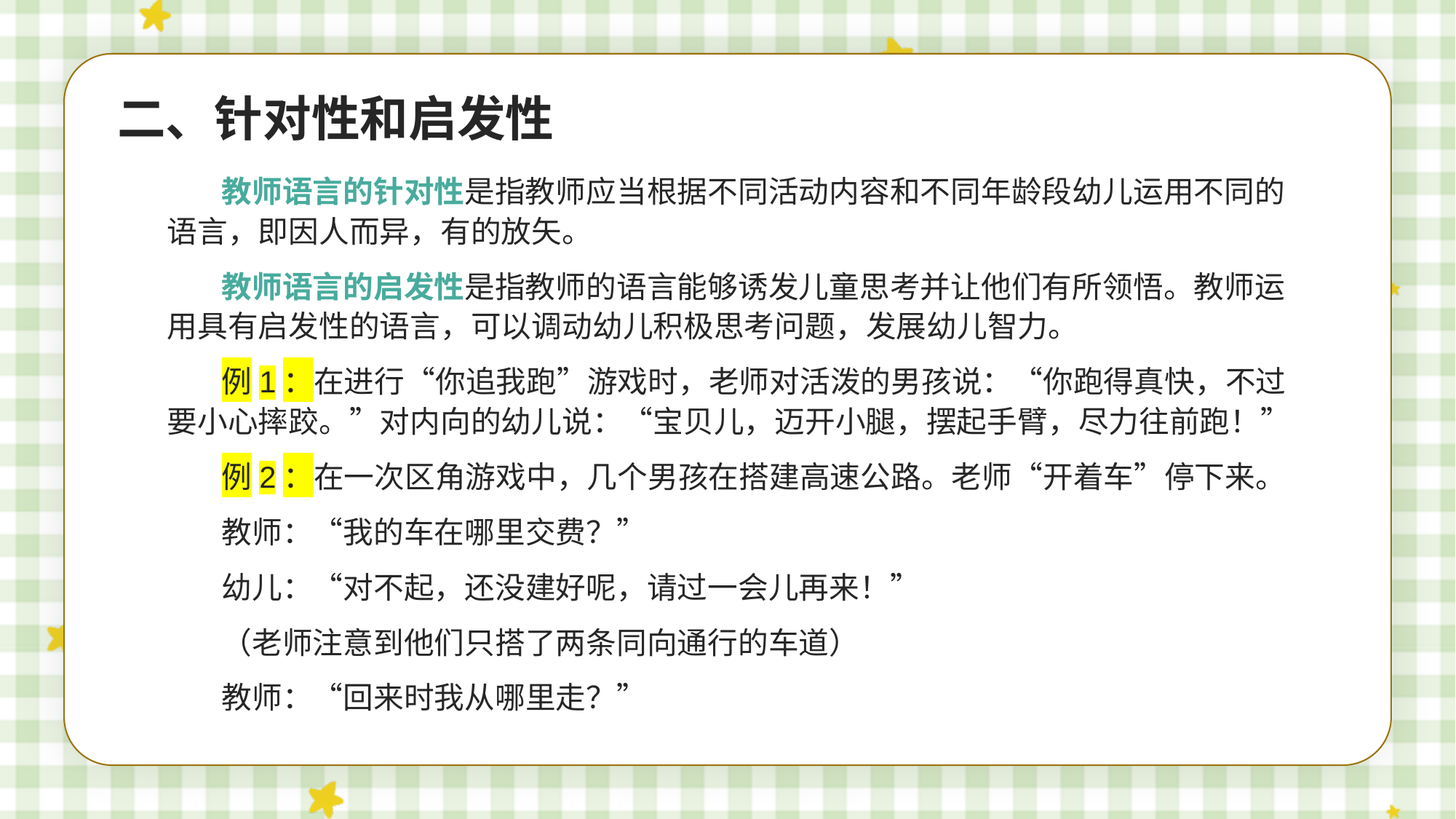

二、针对性和启发性
教师语言的针对性是指教师应当根据不同活动内容和不同年龄段幼儿运用不同的语言，即因人而异，有的放矢。
教师语言的启发性是指教师的语言能够诱发儿童思考并让他们有所领悟。教师运用具有启发性的语言，可以调动幼儿积极思考问题，发展幼儿智力。
例1：在进行“你追我跑”游戏时，老师对活泼的男孩说：“你跑得真快，不过要小心摔跤。”对内向的幼儿说：“宝贝儿，迈开小腿，摆起手臂，尽力往前跑！”
例2：在一次区角游戏中，几个男孩在搭建高速公路。老师“开着车”停下来。
教师：“我的车在哪里交费？”
幼儿：“对不起，还没建好呢，请过一会儿再来！”
（老师注意到他们只搭了两条同向通行的车道）
教师：“回来时我从哪里走？”